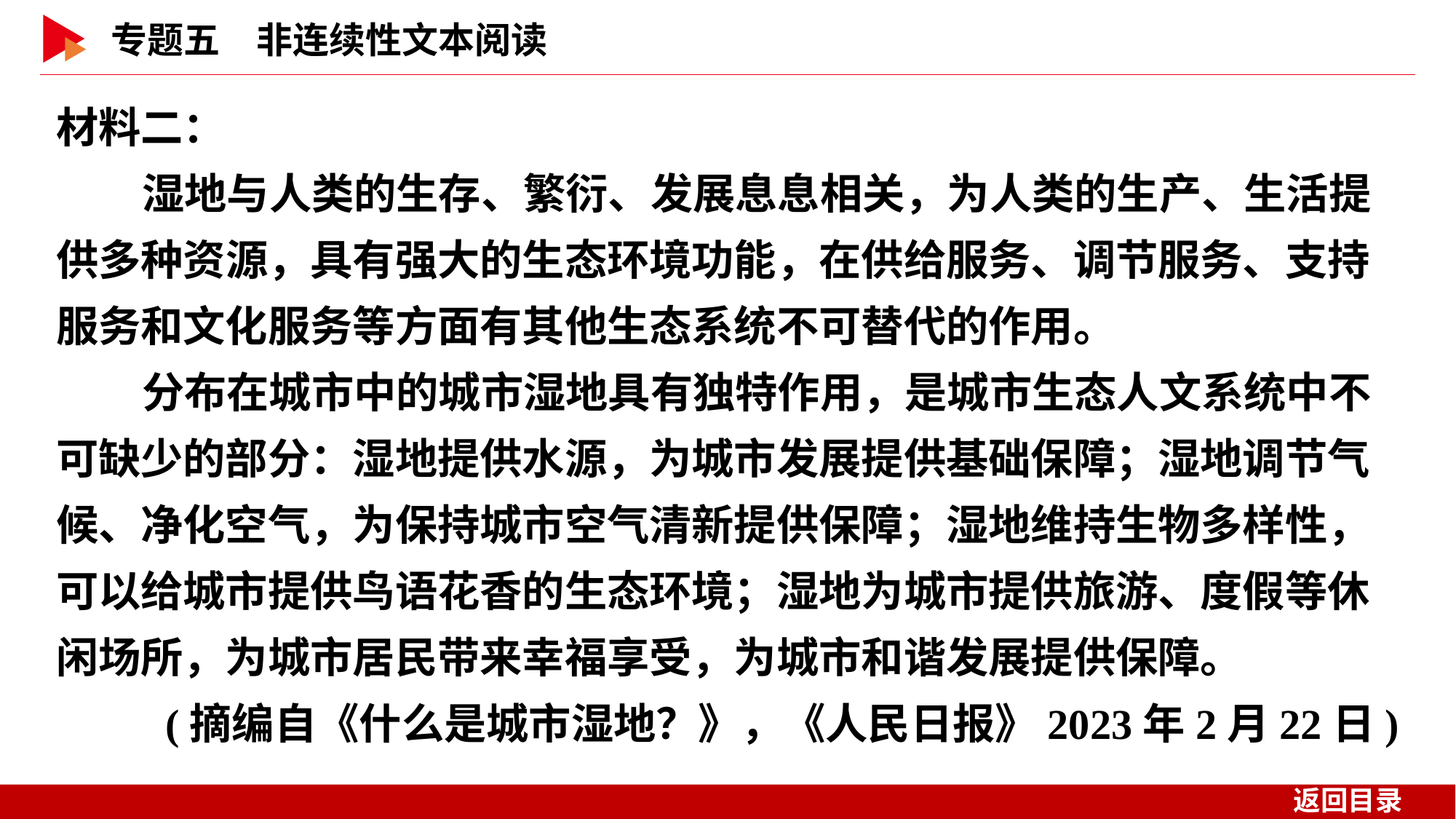

材料二：
湿地与人类的生存、繁衍、发展息息相关，为人类的生产、生活提供多种资源，具有强大的生态环境功能，在供给服务、调节服务、支持服务和文化服务等方面有其他生态系统不可替代的作用。
分布在城市中的城市湿地具有独特作用，是城市生态人文系统中不可缺少的部分：湿地提供水源，为城市发展提供基础保障；湿地调节气候、净化空气，为保持城市空气清新提供保障；湿地维持生物多样性，可以给城市提供鸟语花香的生态环境；湿地为城市提供旅游、度假等休闲场所，为城市居民带来幸福享受，为城市和谐发展提供保障。
(摘编自《什么是城市湿地？》，《人民日报》2023年2月22日)